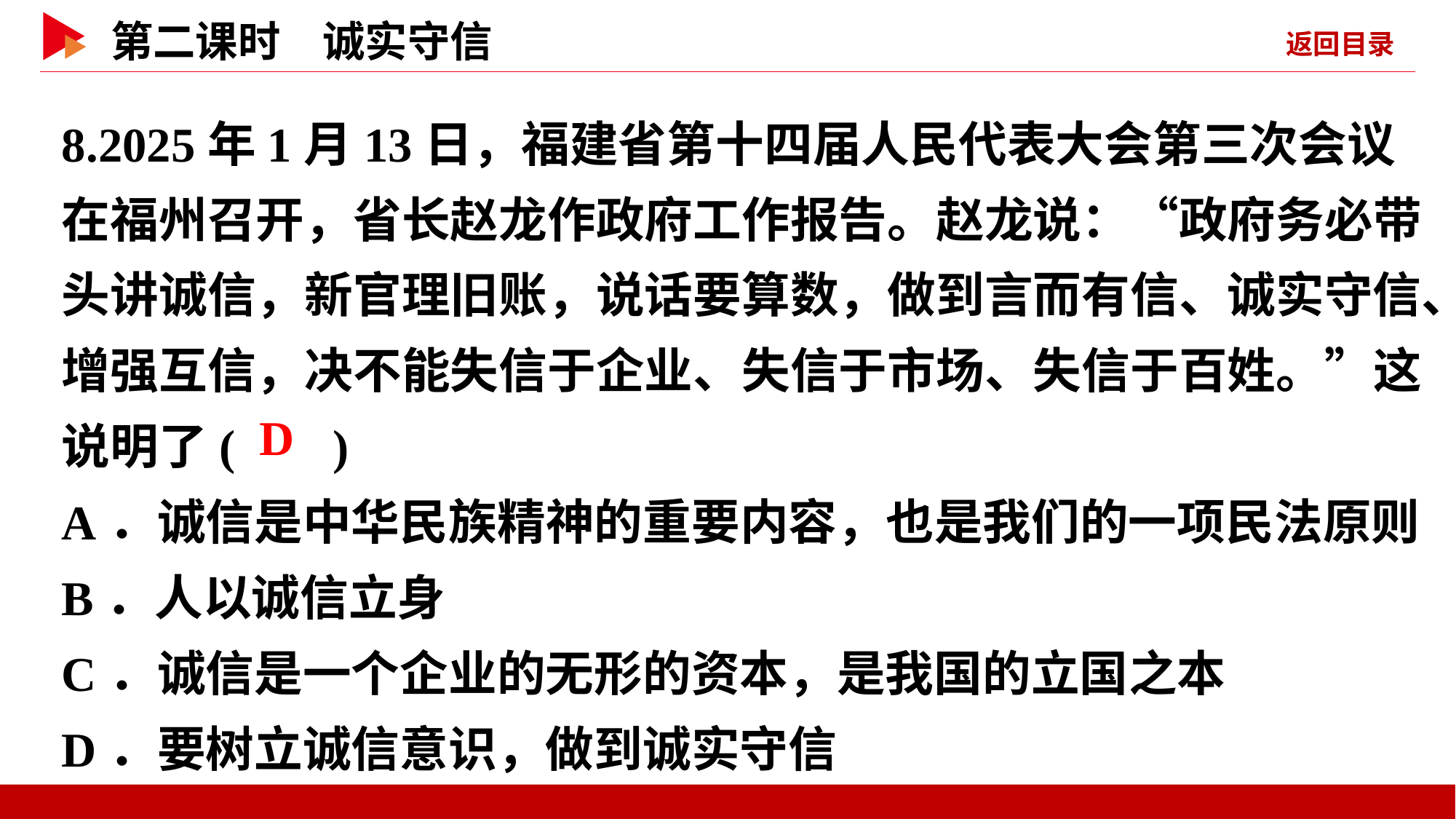

8.2025年1月13日，福建省第十四届人民代表大会第三次会议在福州召开，省长赵龙作政府工作报告。赵龙说：“政府务必带头讲诚信，新官理旧账，说话要算数，做到言而有信、诚实守信、增强互信，决不能失信于企业、失信于市场、失信于百姓。”这说明了(        )
A．诚信是中华民族精神的重要内容，也是我们的一项民法原则
B．人以诚信立身
C．诚信是一个企业的无形的资本，是我国的立国之本
D．要树立诚信意识，做到诚实守信
   D